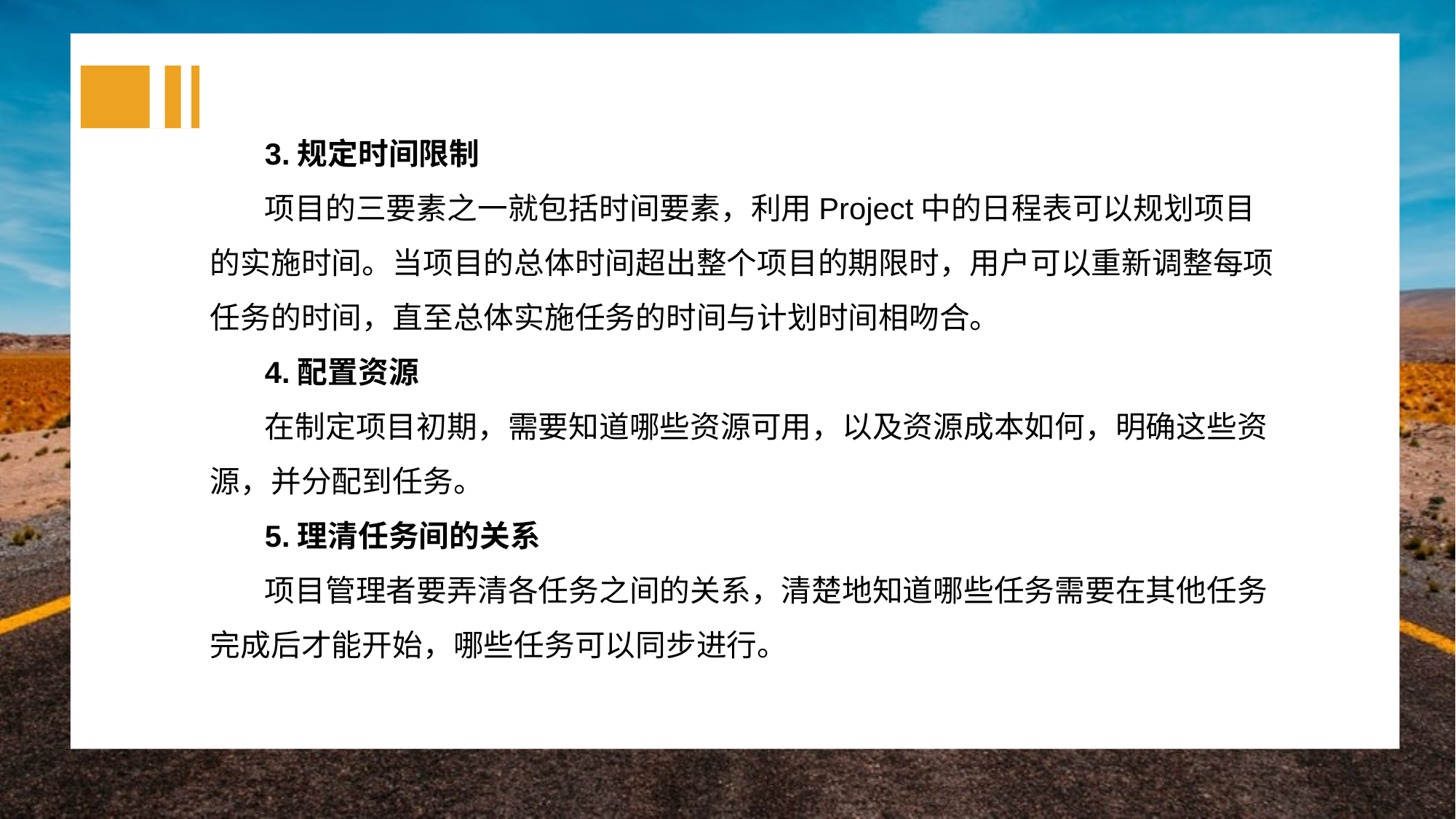

3.规定时间限制
项目的三要素之一就包括时间要素，利用Project中的日程表可以规划项目的实施时间。当项目的总体时间超出整个项目的期限时，用户可以重新调整每项任务的时间，直至总体实施任务的时间与计划时间相吻合。
4.配置资源
在制定项目初期，需要知道哪些资源可用，以及资源成本如何，明确这些资源，并分配到任务。
5.理清任务间的关系
项目管理者要弄清各任务之间的关系，清楚地知道哪些任务需要在其他任务完成后才能开始，哪些任务可以同步进行。